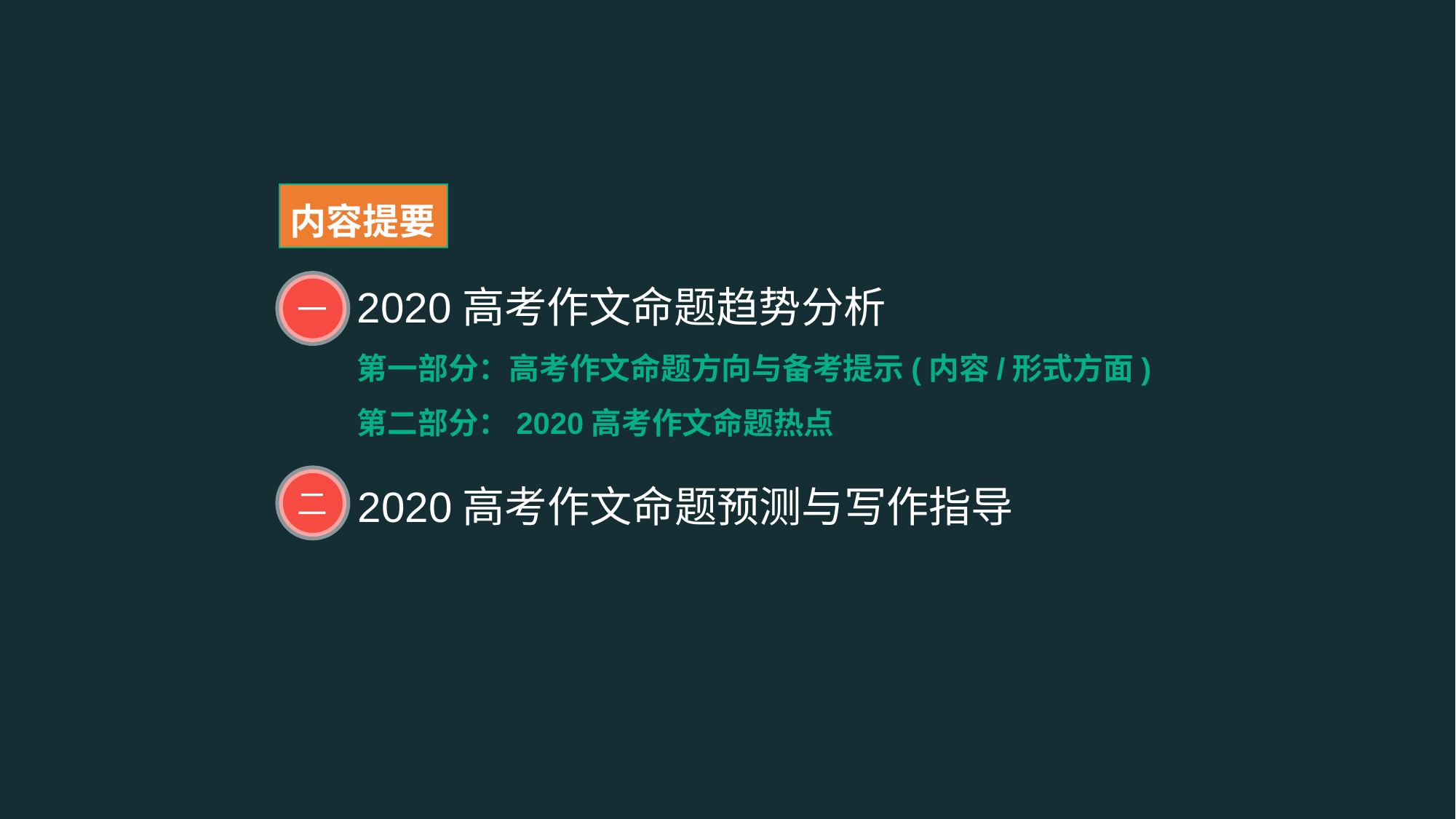

内容提要
2020高考作文命题趋势分析
第一部分：高考作文命题方向与备考提示(内容/形式方面)
第二部分：2020高考作文命题热点

一

2020高考作文命题预测与写作指导
二